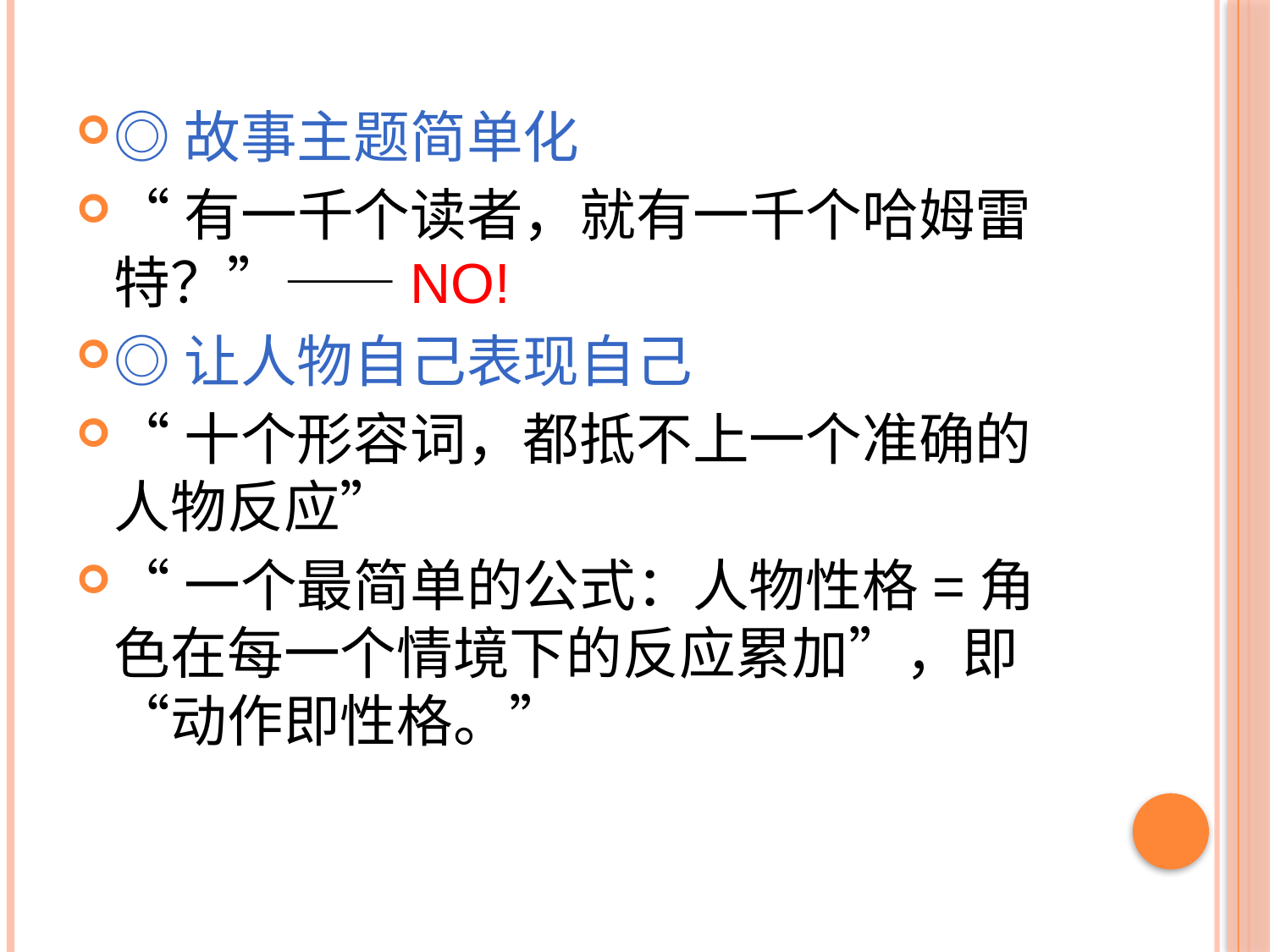

#
◎故事主题简单化
“有一千个读者，就有一千个哈姆雷特？”——NO!
◎让人物自己表现自己
“十个形容词，都抵不上一个准确的人物反应”
“一个最简单的公式：人物性格=角色在每一个情境下的反应累加”，即“动作即性格。”